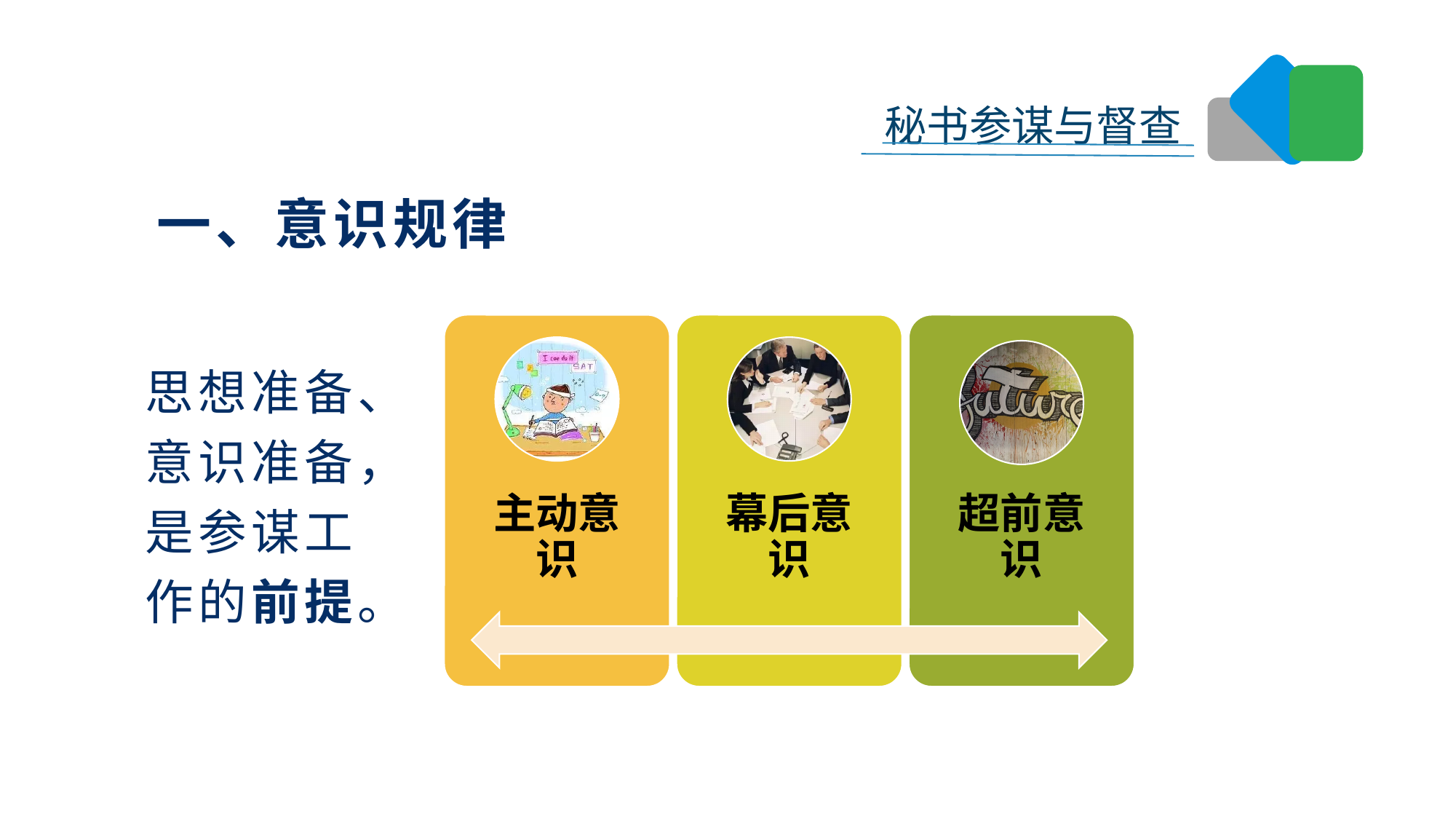

一、意识规律
主动意识
幕后意识
超前意识
思想准备、意识准备，
是参谋工作的前提。